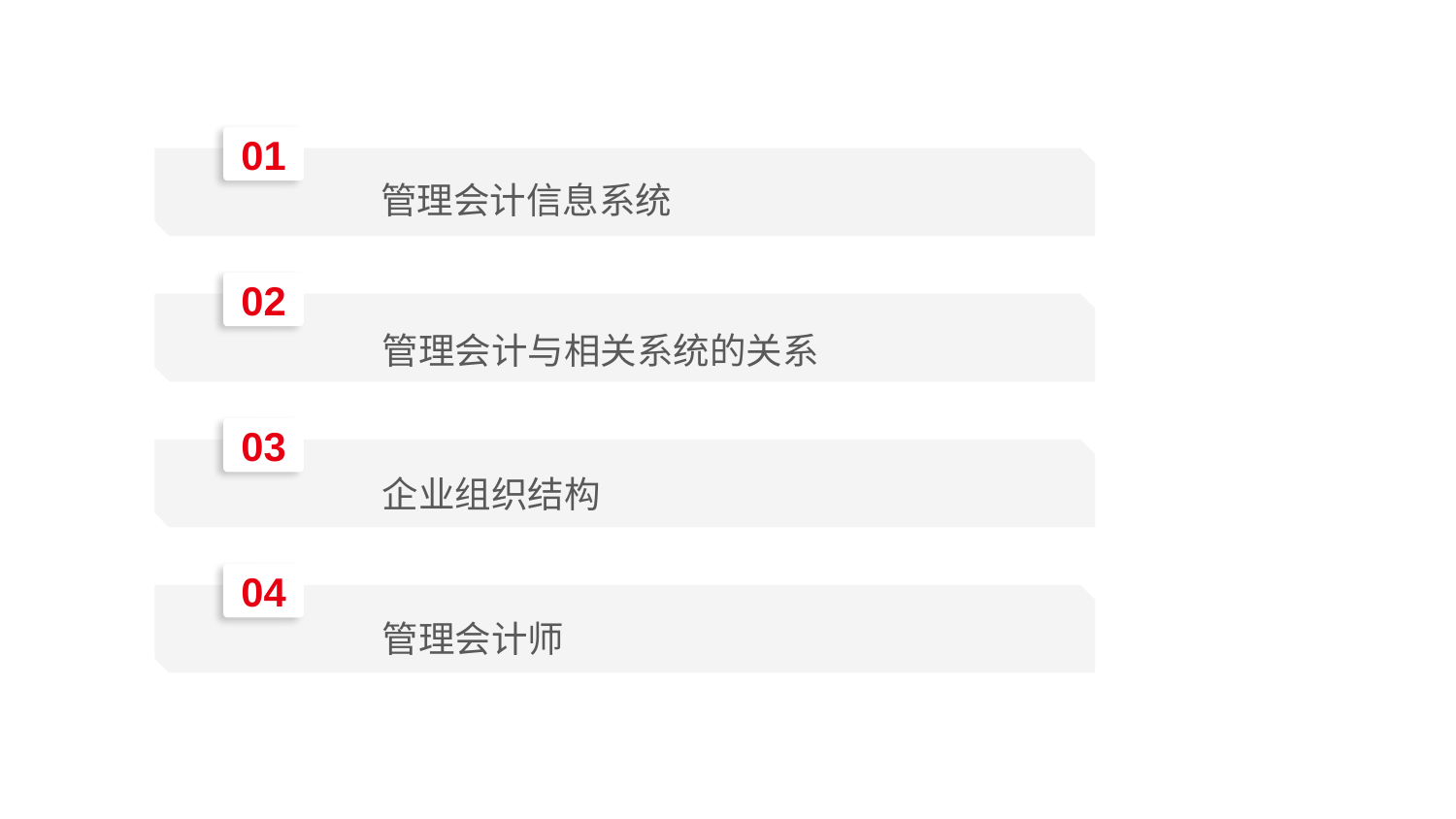

01

管理会计信息系统
02

管理会计与相关系统的关系
03

企业组织结构
04

管理会计师